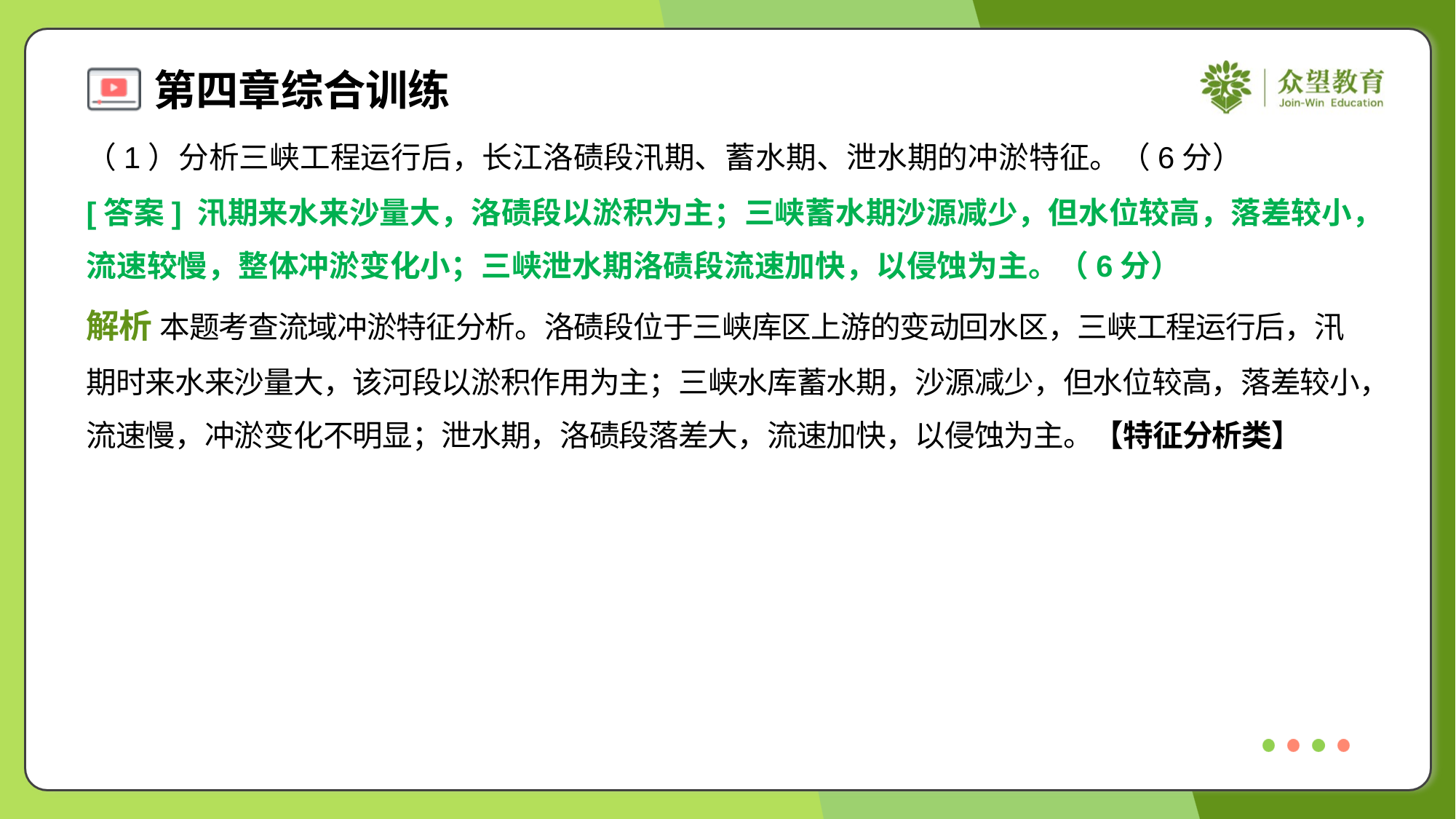

（1）分析三峡工程运行后，长江洛碛段汛期、蓄水期、泄水期的冲淤特征。（6分）
[答案] 汛期来水来沙量大，洛碛段以淤积为主；三峡蓄水期沙源减少，但水位较高，落差较小，
流速较慢，整体冲淤变化小；三峡泄水期洛碛段流速加快，以侵蚀为主。（6分）
解析 本题考查流域冲淤特征分析。洛碛段位于三峡库区上游的变动回水区，三峡工程运行后，汛
期时来水来沙量大，该河段以淤积作用为主；三峡水库蓄水期，沙源减少，但水位较高，落差较小，
流速慢，冲淤变化不明显；泄水期，洛碛段落差大，流速加快，以侵蚀为主。【特征分析类】